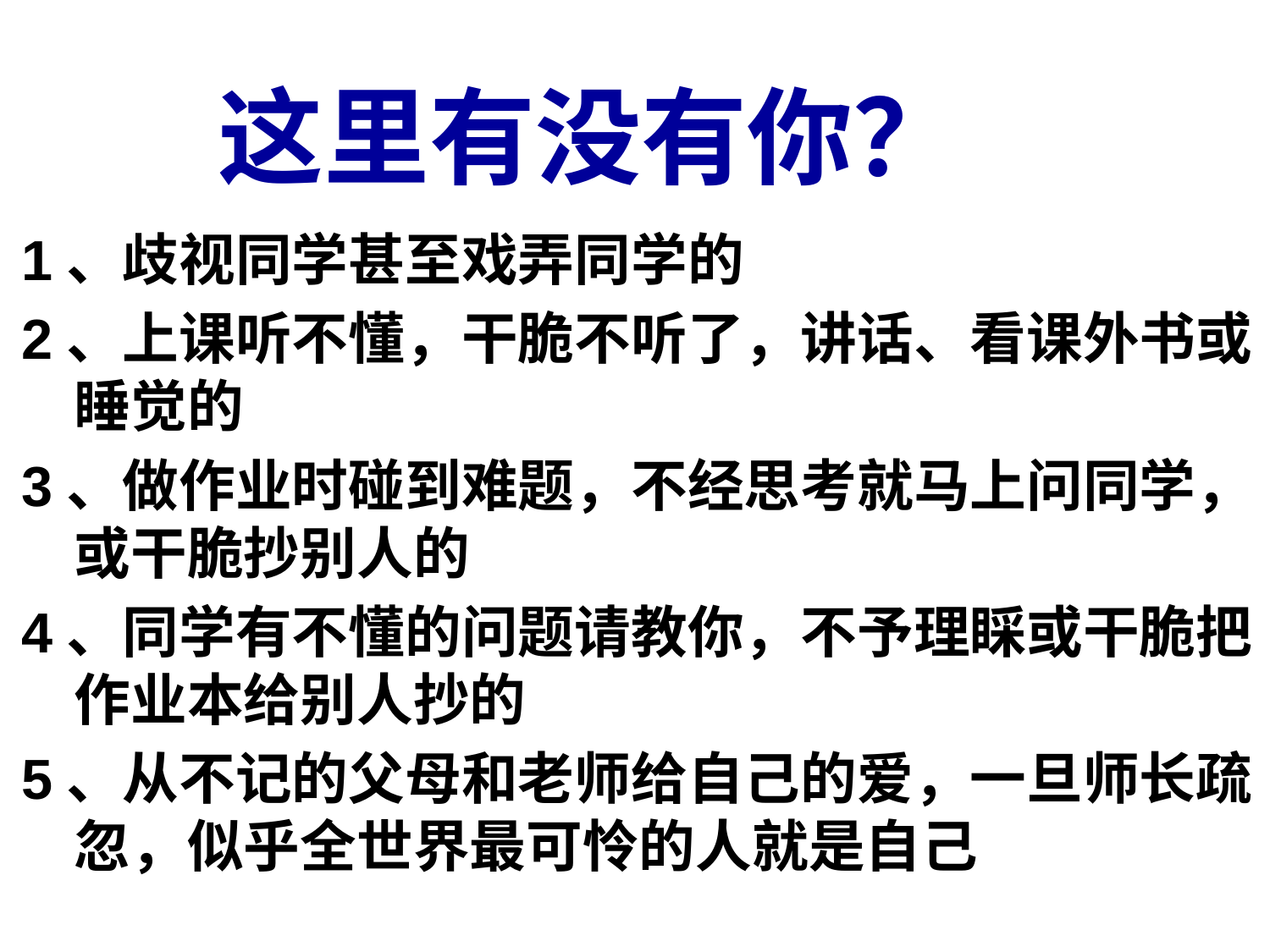

这里有没有你？
1、歧视同学甚至戏弄同学的
2、上课听不懂，干脆不听了，讲话、看课外书或睡觉的
3、做作业时碰到难题，不经思考就马上问同学，或干脆抄别人的
4、同学有不懂的问题请教你，不予理睬或干脆把作业本给别人抄的
5、从不记的父母和老师给自己的爱，一旦师长疏忽，似乎全世界最可怜的人就是自己